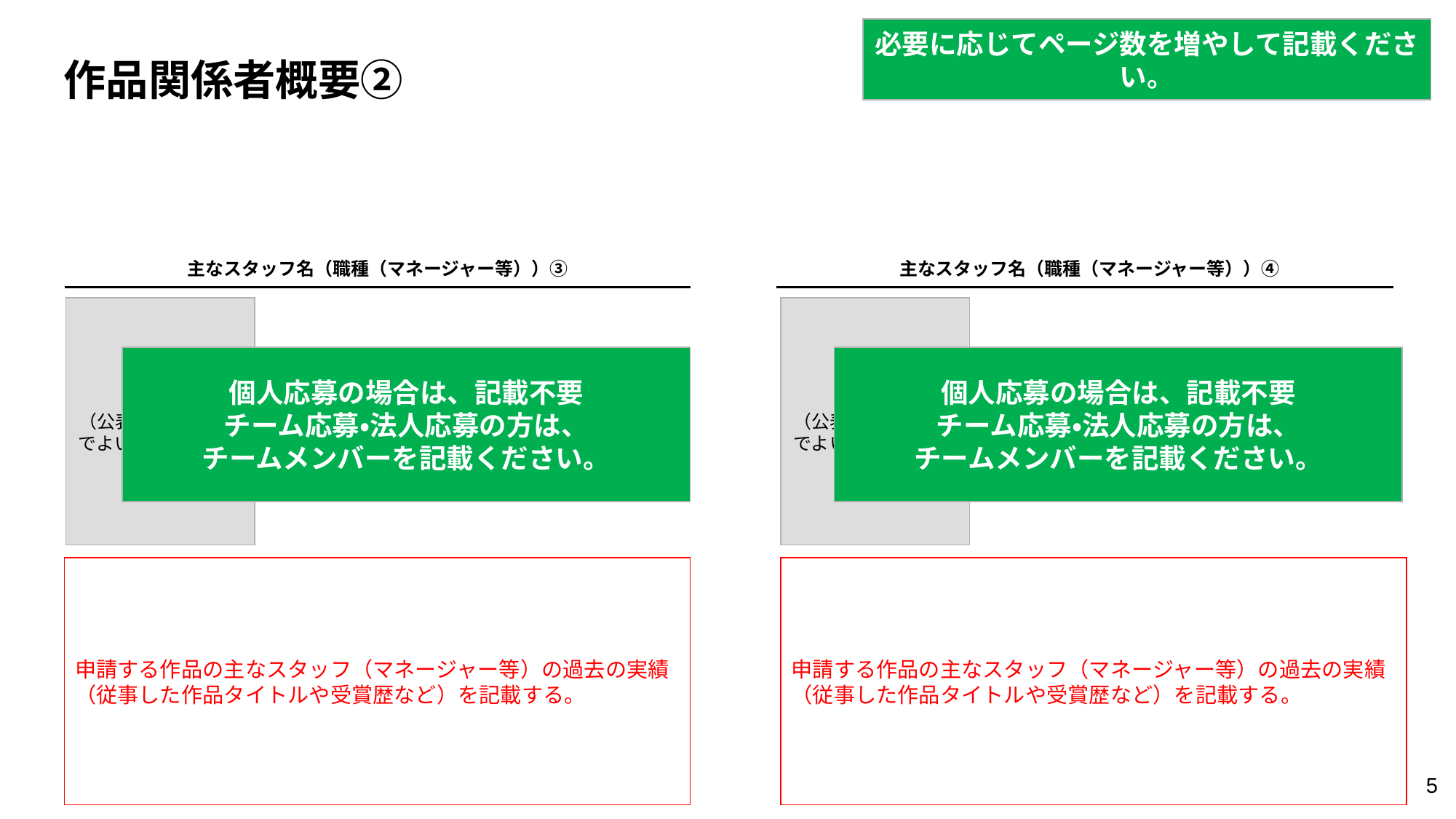

必要に応じてページ数を増やして記載ください。
# 作品関係者概要②
主なスタッフ名（職種（マネージャー等））③
主なスタッフ名（職種（マネージャー等））④
人物写真
（公表ベースのものでよい。省略可。）
人物写真
（公表ベースのものでよい。省略可。）
個人応募の場合は、記載不要
チーム応募・法人応募の方は、
チームメンバーを記載ください。
個人応募の場合は、記載不要
チーム応募・法人応募の方は、
チームメンバーを記載ください。
申請する作品の主なスタッフ（マネージャー等）の過去の実績（従事した作品タイトルや受賞歴など）を記載する。
申請する作品の主なスタッフ（マネージャー等）の過去の実績（従事した作品タイトルや受賞歴など）を記載する。
5